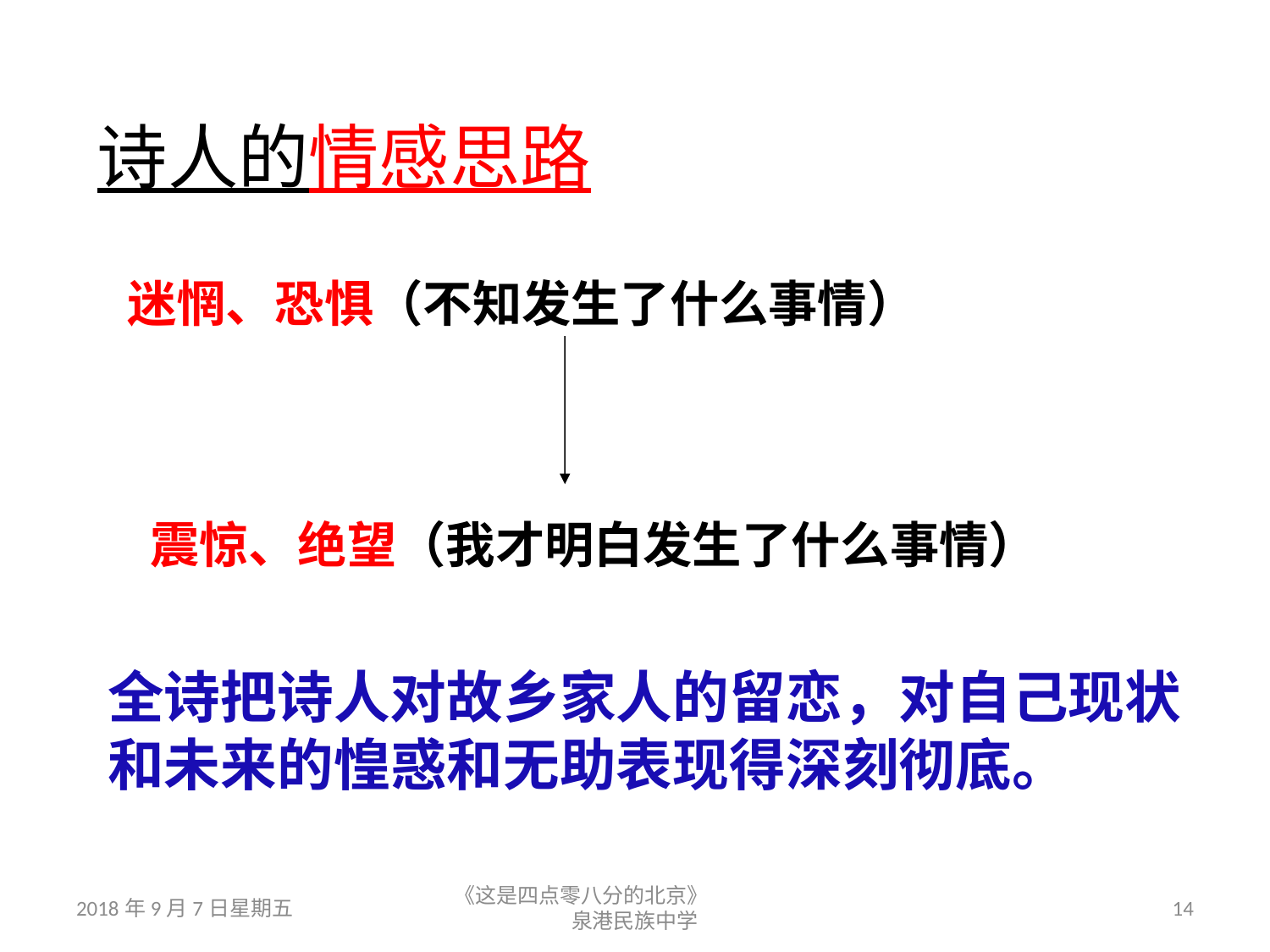

诗人的情感思路
迷惘、恐惧（不知发生了什么事情）

震惊、绝望（我才明白发生了什么事情）
全诗把诗人对故乡家人的留恋，对自己现状和未来的惶惑和无助表现得深刻彻底。
2018年9月7日星期五
《这是四点零八分的北京》                        泉港民族中学
14